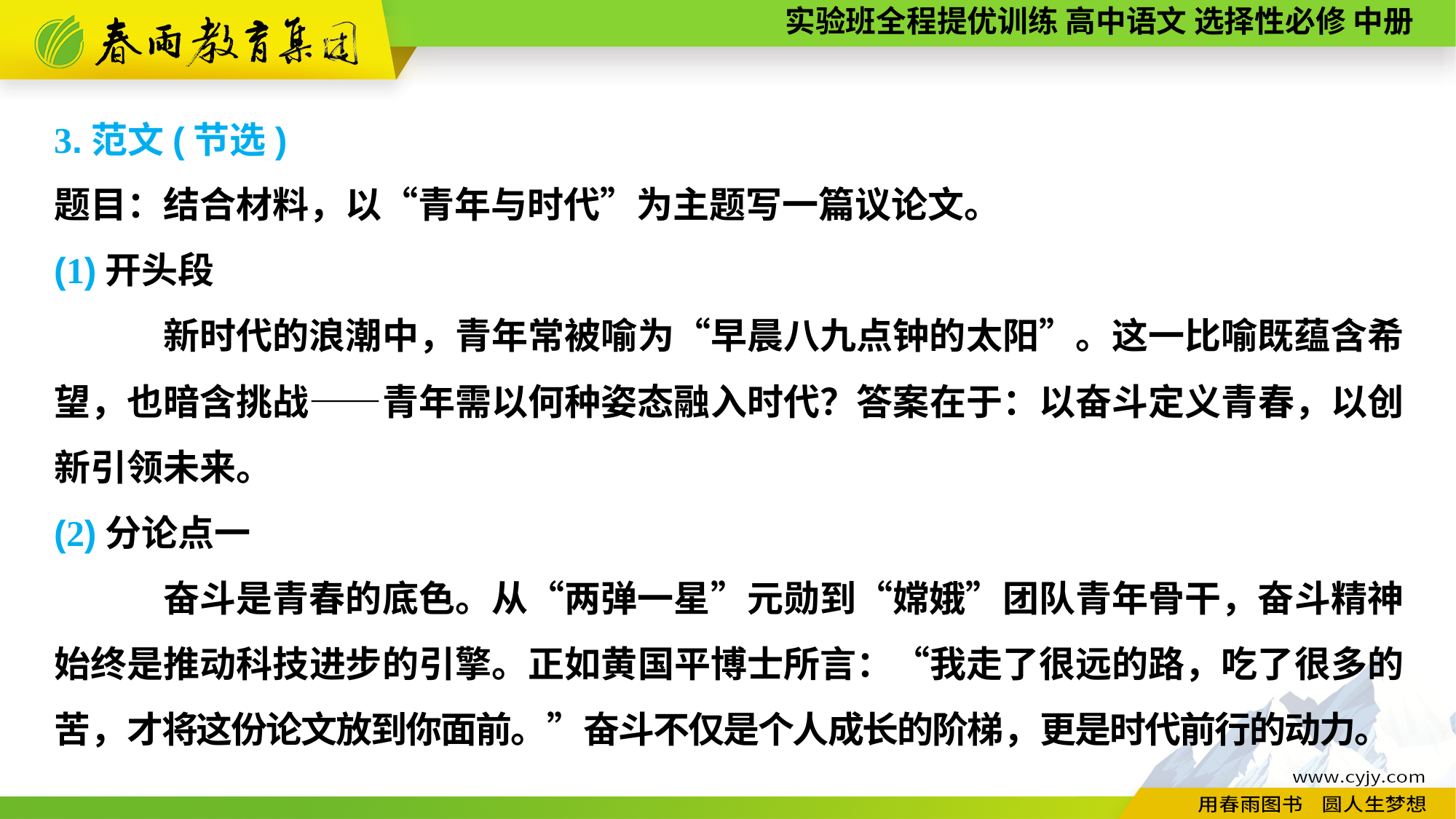

3.范文(节选)
题目：结合材料，以“青年与时代”为主题写一篇议论文。
(1)开头段
	新时代的浪潮中，青年常被喻为“早晨八九点钟的太阳”。这一比喻既蕴含希望，也暗含挑战——青年需以何种姿态融入时代？答案在于：以奋斗定义青春，以创新引领未来。
(2)分论点一
	奋斗是青春的底色。从“两弹一星”元勋到“嫦娥”团队青年骨干，奋斗精神始终是推动科技进步的引擎。正如黄国平博士所言：“我走了很远的路，吃了很多的苦，才将这份论文放到你面前。”奋斗不仅是个人成长的阶梯，更是时代前行的动力。